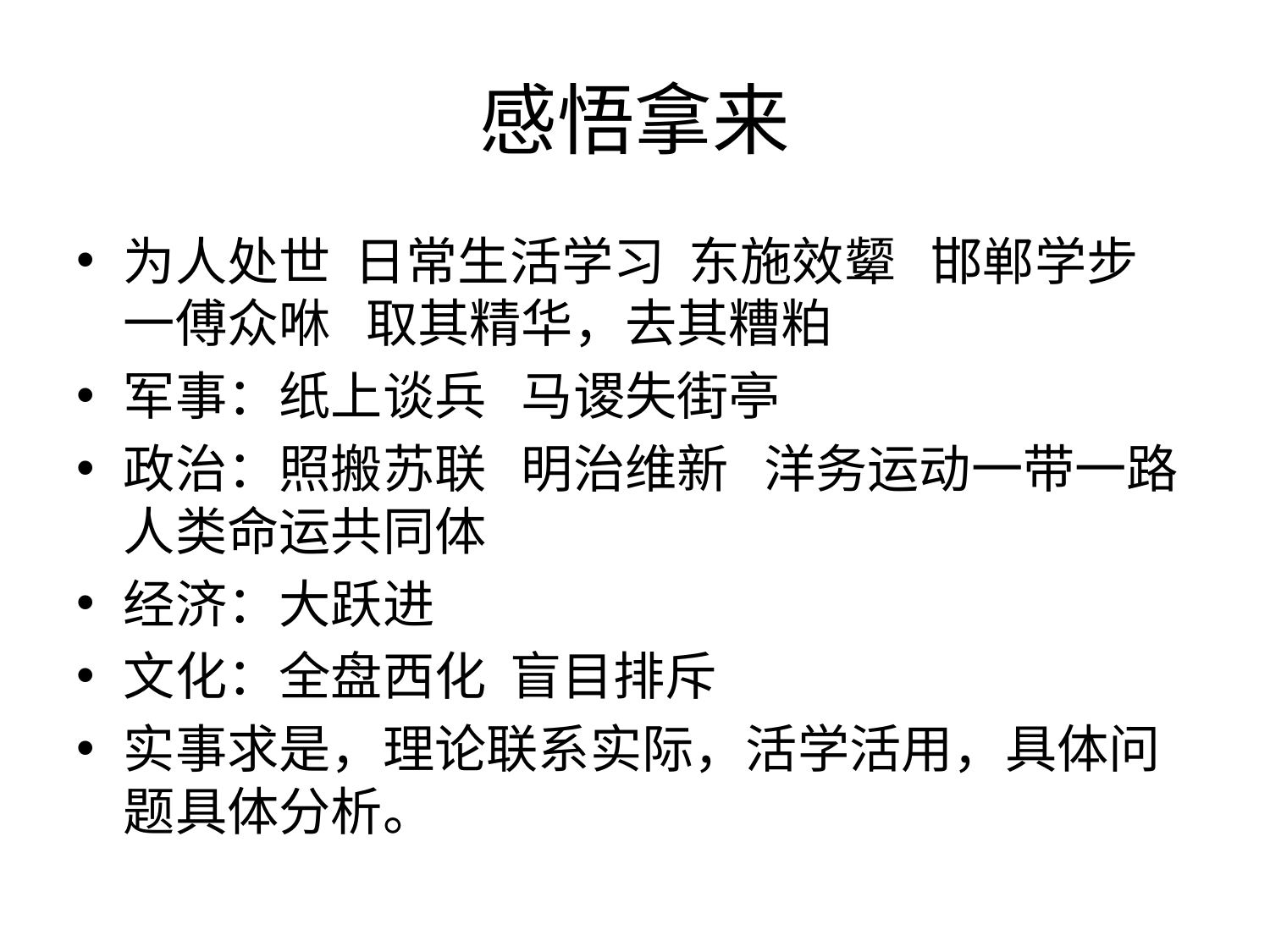

# 感悟拿来
为人处世  日常生活学习  东施效颦   邯郸学步  一傅众咻   取其精华，去其糟粕
军事：纸上谈兵   马谡失街亭
政治：照搬苏联   明治维新   洋务运动一带一路人类命运共同体
经济：大跃进
文化：全盘西化  盲目排斥
实事求是，理论联系实际，活学活用，具体问题具体分析。